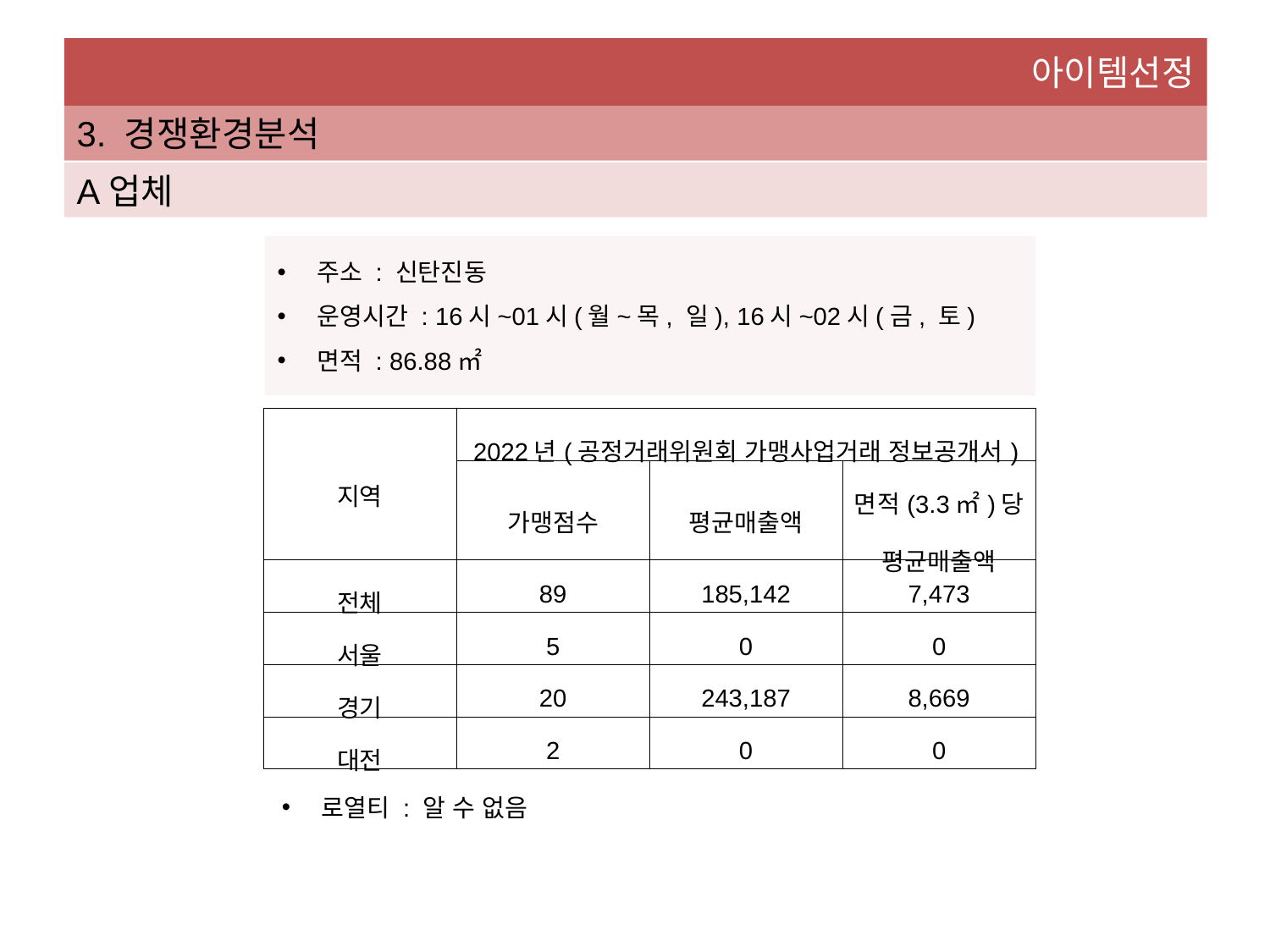

아이템선정
3. 경쟁환경분석
A업체
주소 : 신탄진동
운영시간 : 16시~01시(월~목, 일), 16시~02시(금, 토)
면적 : 86.88㎡
| 지역 | 2022년(공정거래위원회 가맹사업거래 정보공개서) |  |  |
| --- | --- | --- | --- |
|  | 가맹점수 | 평균매출액 | 면적(3.3㎡)당 평균매출액 |
| 전체 | 89 | 185,142 | 7,473 |
| 서울 | 5 | 0 | 0 |
| 경기 | 20 | 243,187 | 8,669 |
| 대전 | 2 | 0 | 0 |
로열티 : 알 수 없음